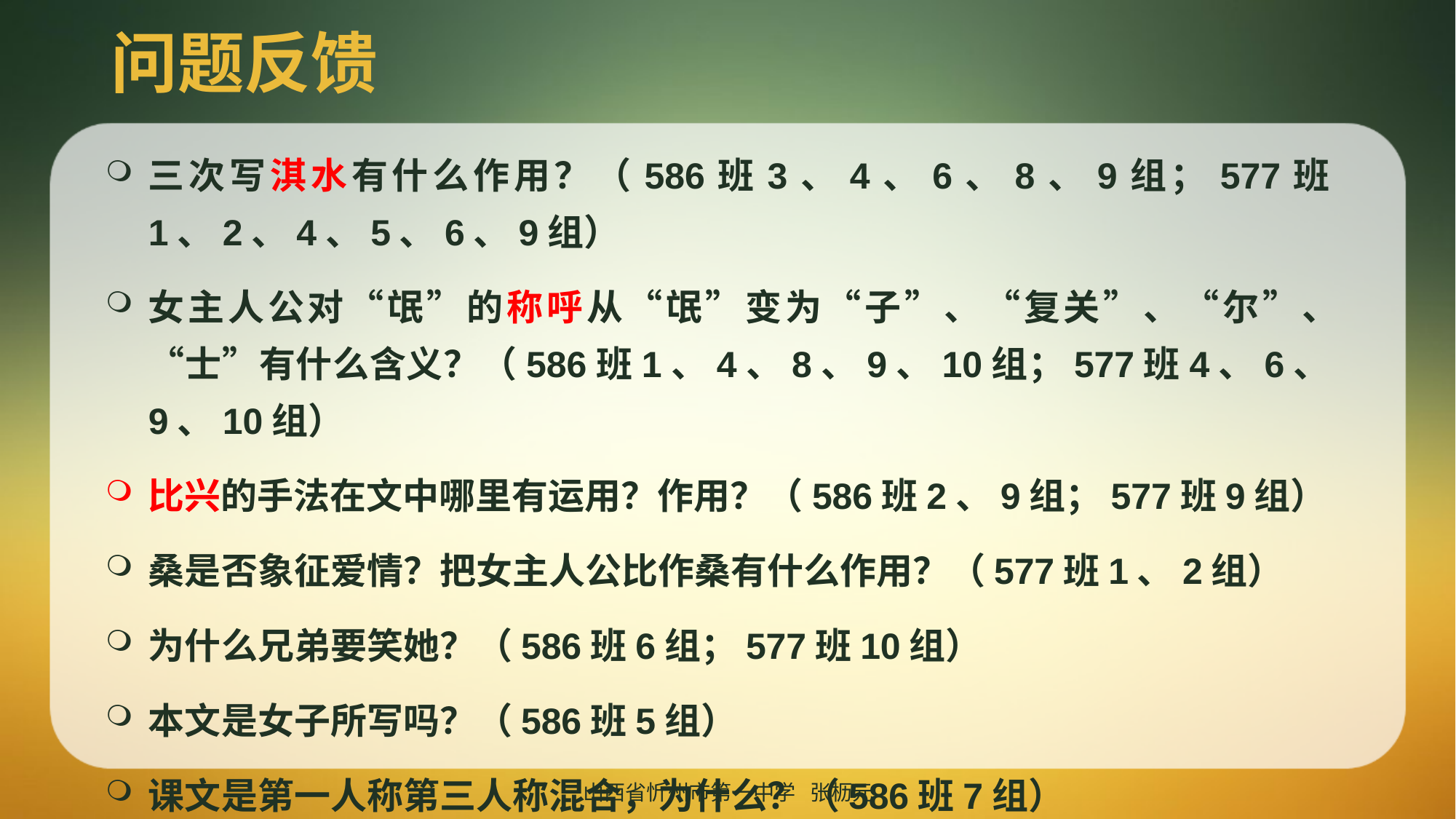

# 问题反馈
三次写淇水有什么作用？（586班3、4、6、8、9组；577班1、2、4、5、6、9组）
女主人公对“氓”的称呼从“氓”变为“子”、“复关”、“尔”、“士”有什么含义？（586班1、4、8、9、10组；577班4、6、9、10组）
比兴的手法在文中哪里有运用？作用？（586班2、9组；577班9组）
桑是否象征爱情？把女主人公比作桑有什么作用？（577班1、2组）
为什么兄弟要笑她？（586班6组；577班10组）
本文是女子所写吗？（586班5组）
课文是第一人称第三人称混合，为什么？（586班7组）

山西省忻州市第一中学   张枥元